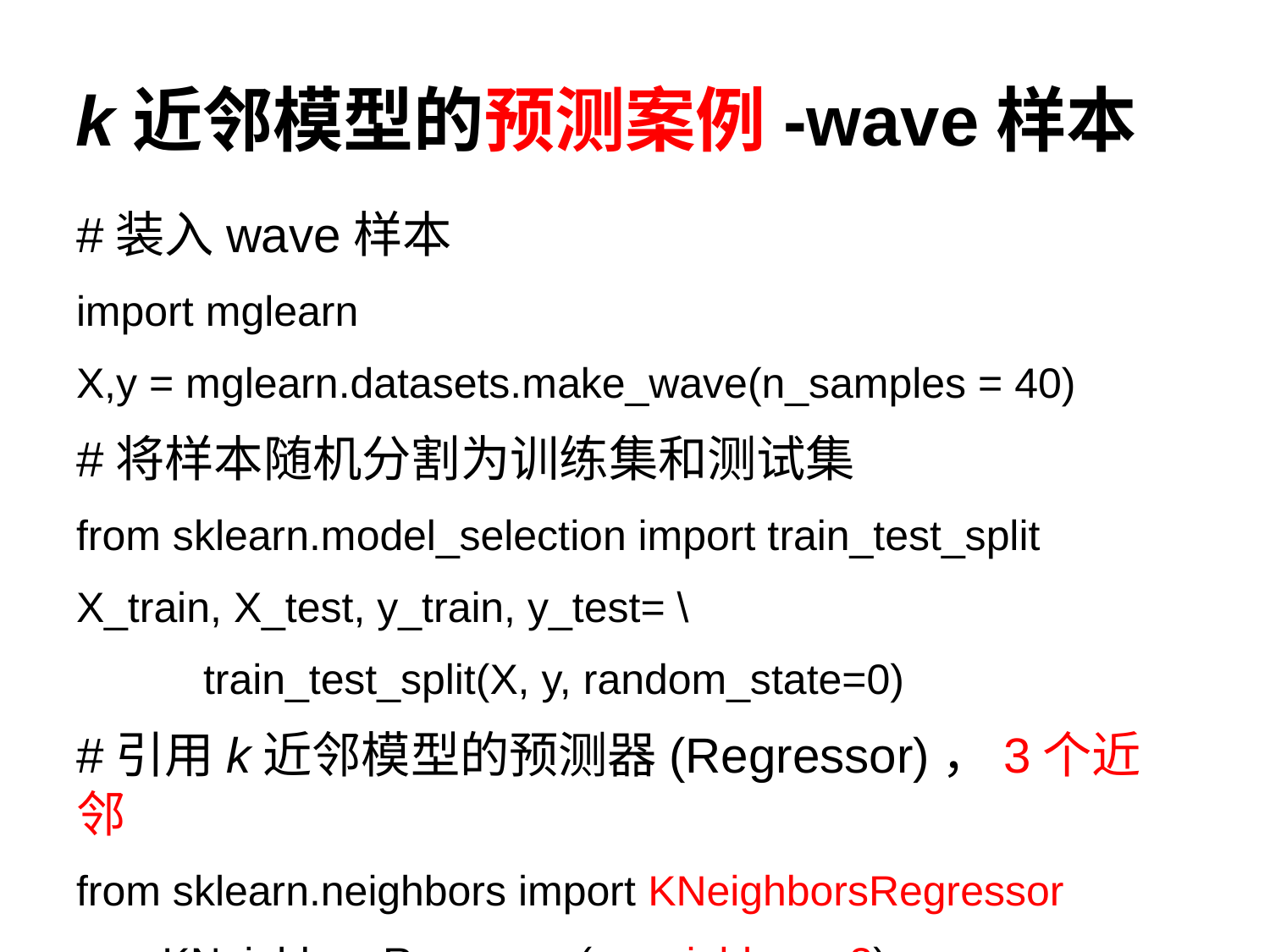

# k近邻模型的预测案例-wave样本
#装入wave样本
import mglearn
X,y = mglearn.datasets.make_wave(n_samples = 40)
#将样本随机分割为训练集和测试集
from sklearn.model_selection import train_test_split
X_train, X_test, y_train, y_test= \
	train_test_split(X, y, random_state=0)
#引用k近邻模型的预测器(Regressor)，3个近邻
from sklearn.neighbors import KNeighborsRegressor
reg=KNeighborsRegressor(n_neighbors=3)